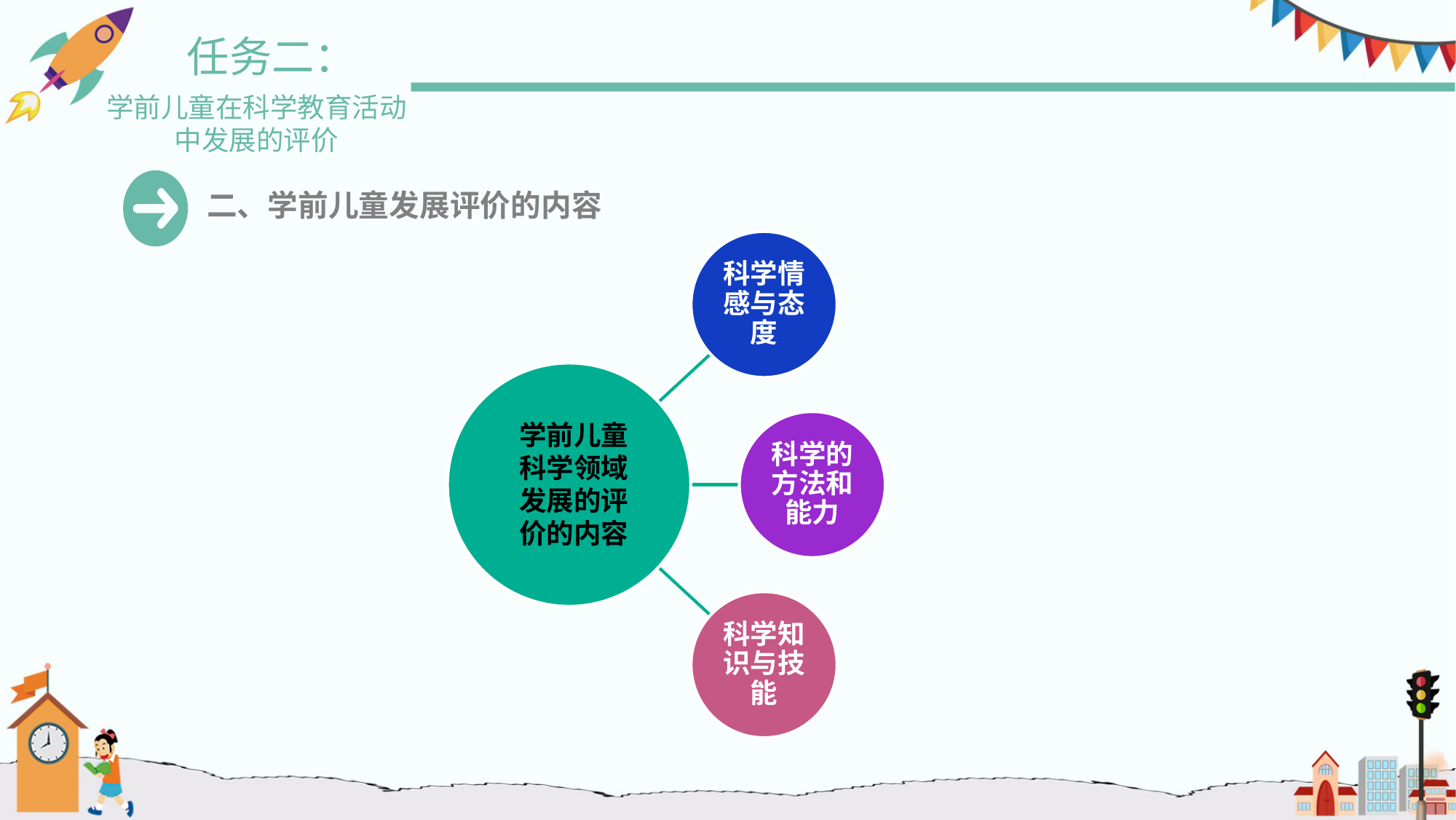

任务二：

学前儿童在科学教育活动
中发展的评价

二、学前儿童发展评价的内容
科学情感与态度
科学的方法和能力
科学知识与技能
学前儿童科学领域发展的评价的内容